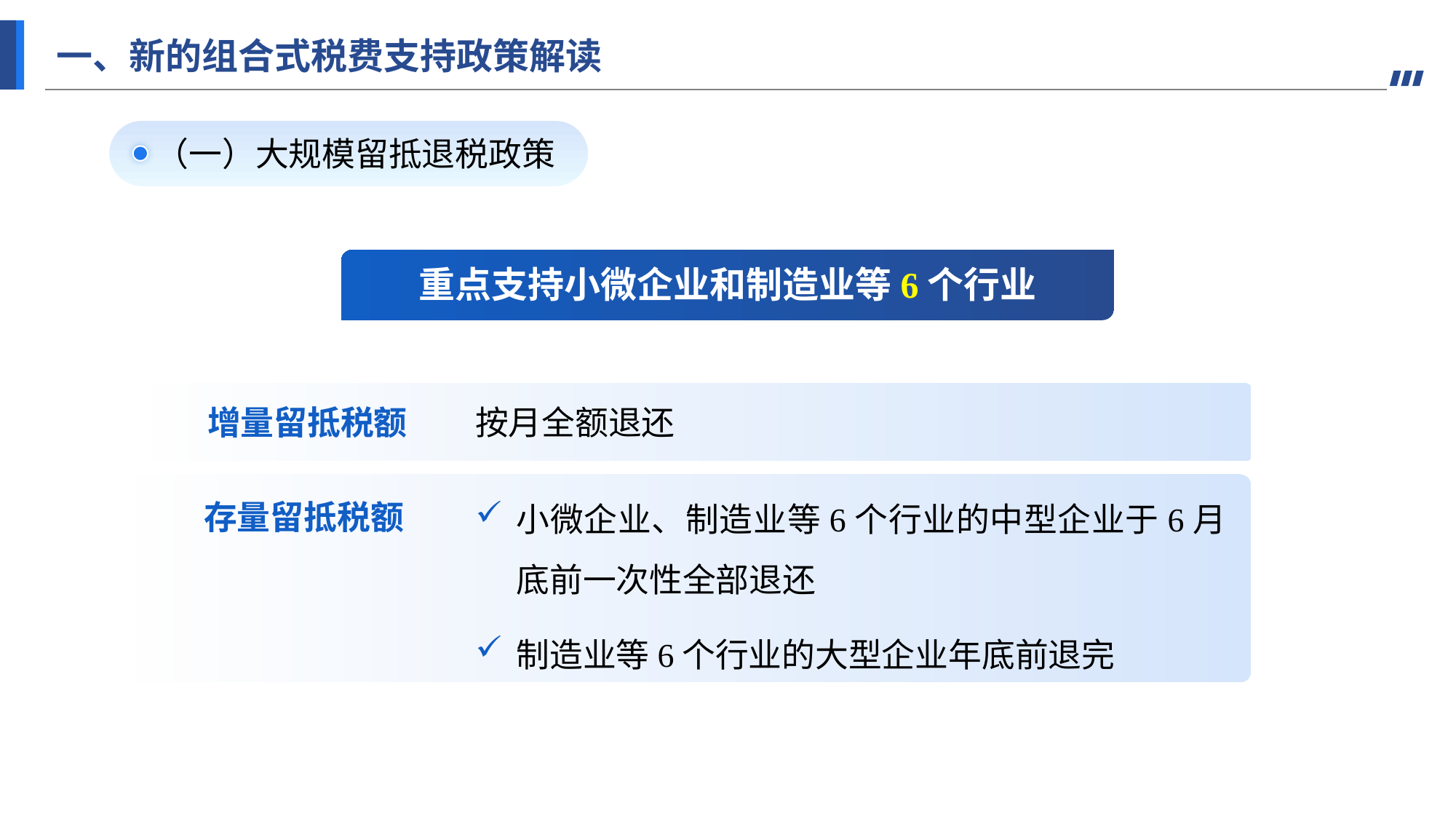

一、新的组合式税费支持政策解读

（一）大规模留抵退税政策

重点支持小微企业和制造业等6个行业

增量留抵税额
按月全额退还
存量留抵税额
小微企业、制造业等6个行业的中型企业于6月底前一次性全部退还
制造业等6个行业的大型企业年底前退完